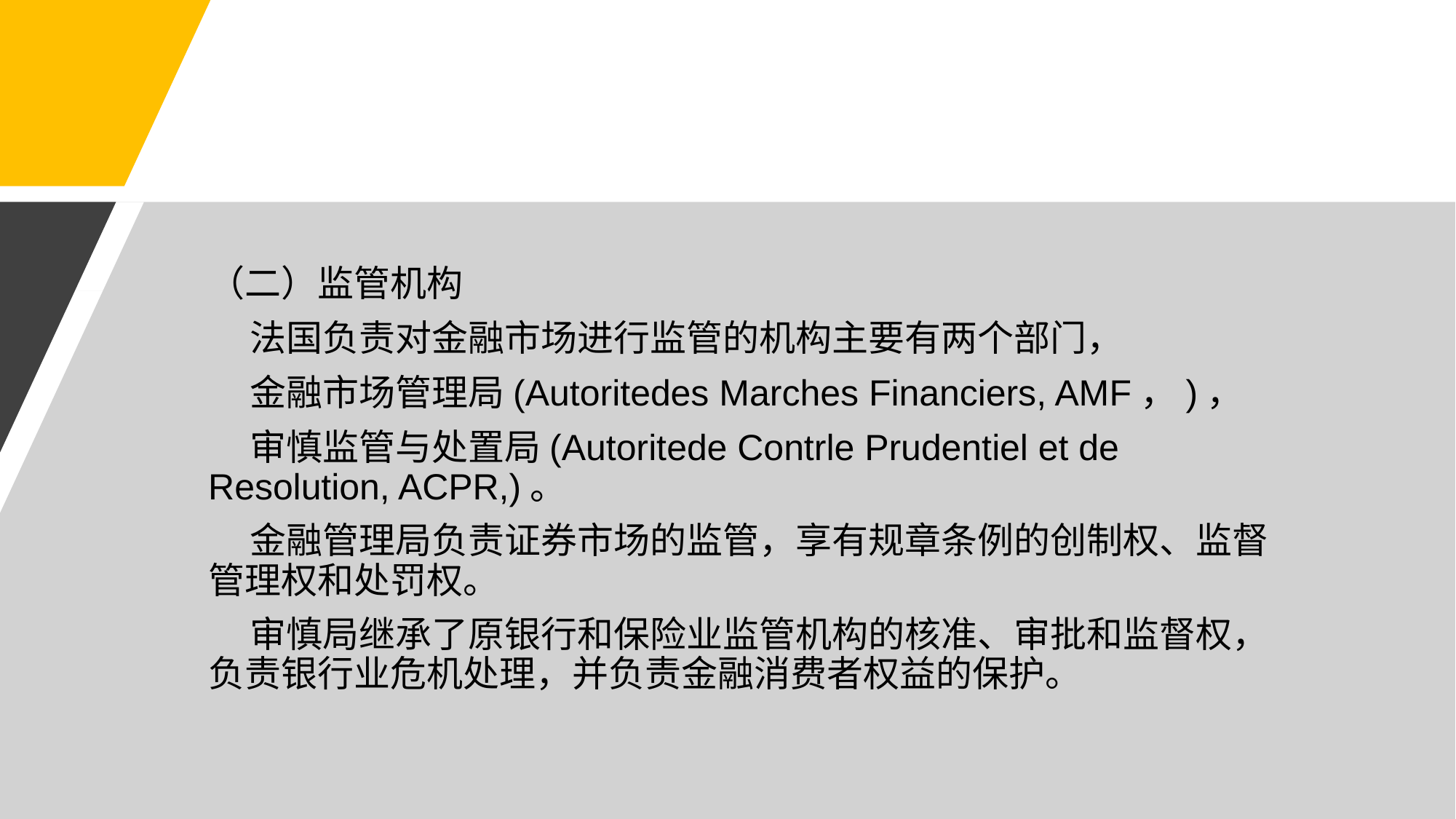

#

（二）监管机构
    法国负责对金融市场进行监管的机构主要有两个部门，
    金融市场管理局(Autoritedes Marches Financiers, AMF，)，
    审慎监管与处置局(Autoritede Contrle Prudentiel et de Resolution, ACPR,)。
    金融管理局负责证券市场的监管，享有规章条例的创制权、监督管理权和处罚权。
    审慎局继承了原银行和保险业监管机构的核准、审批和监督权，负责银行业危机处理，并负责金融消费者权益的保护。